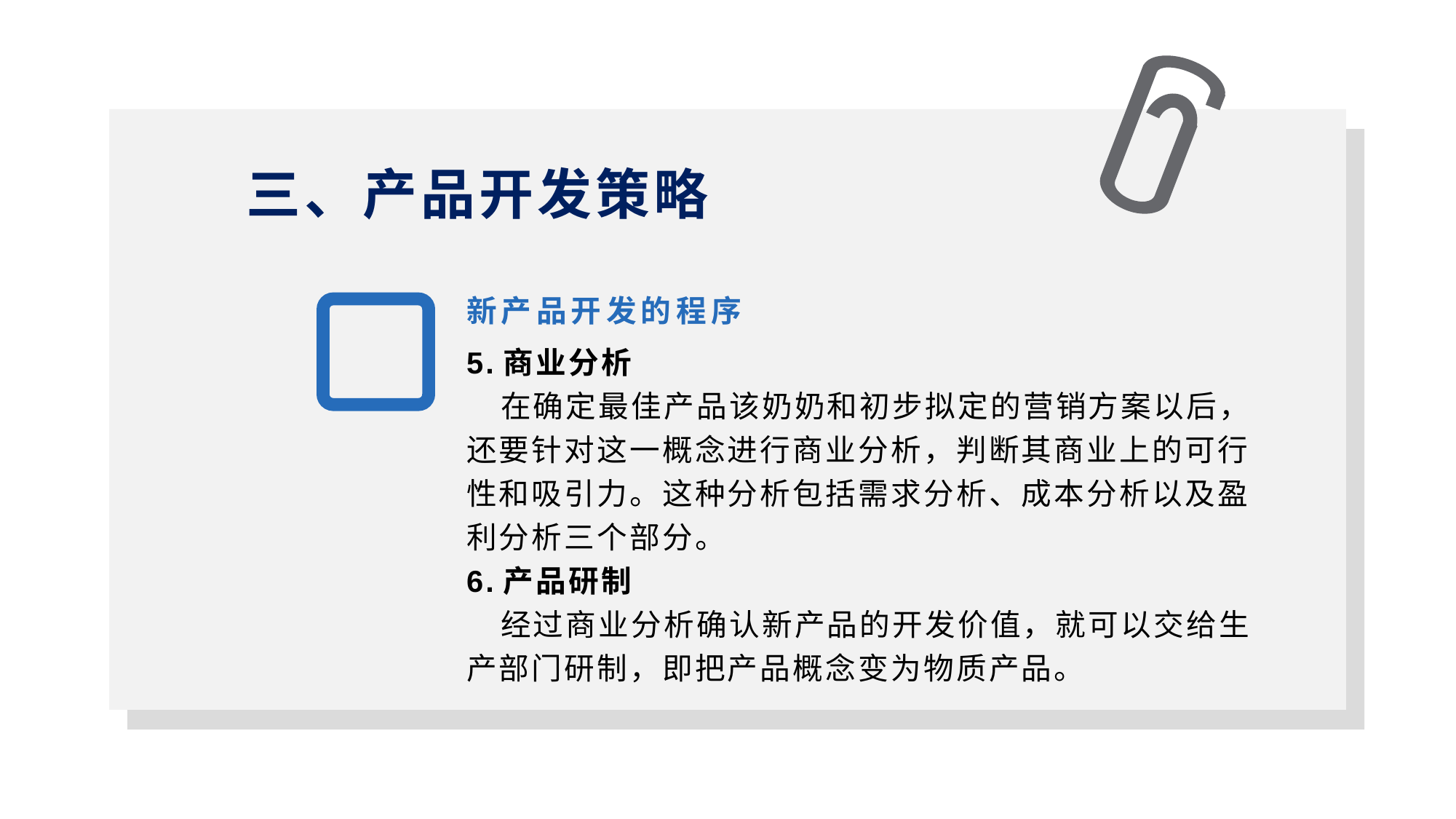

三、产品开发策略

1
新产品开发的程序

5.商业分析
   在确定最佳产品该奶奶和初步拟定的营销方案以后，还要针对这一概念进行商业分析，判断其商业上的可行性和吸引力。这种分析包括需求分析、成本分析以及盈利分析三个部分。
6.产品研制
   经过商业分析确认新产品的开发价值，就可以交给生产部门研制，即把产品概念变为物质产品。